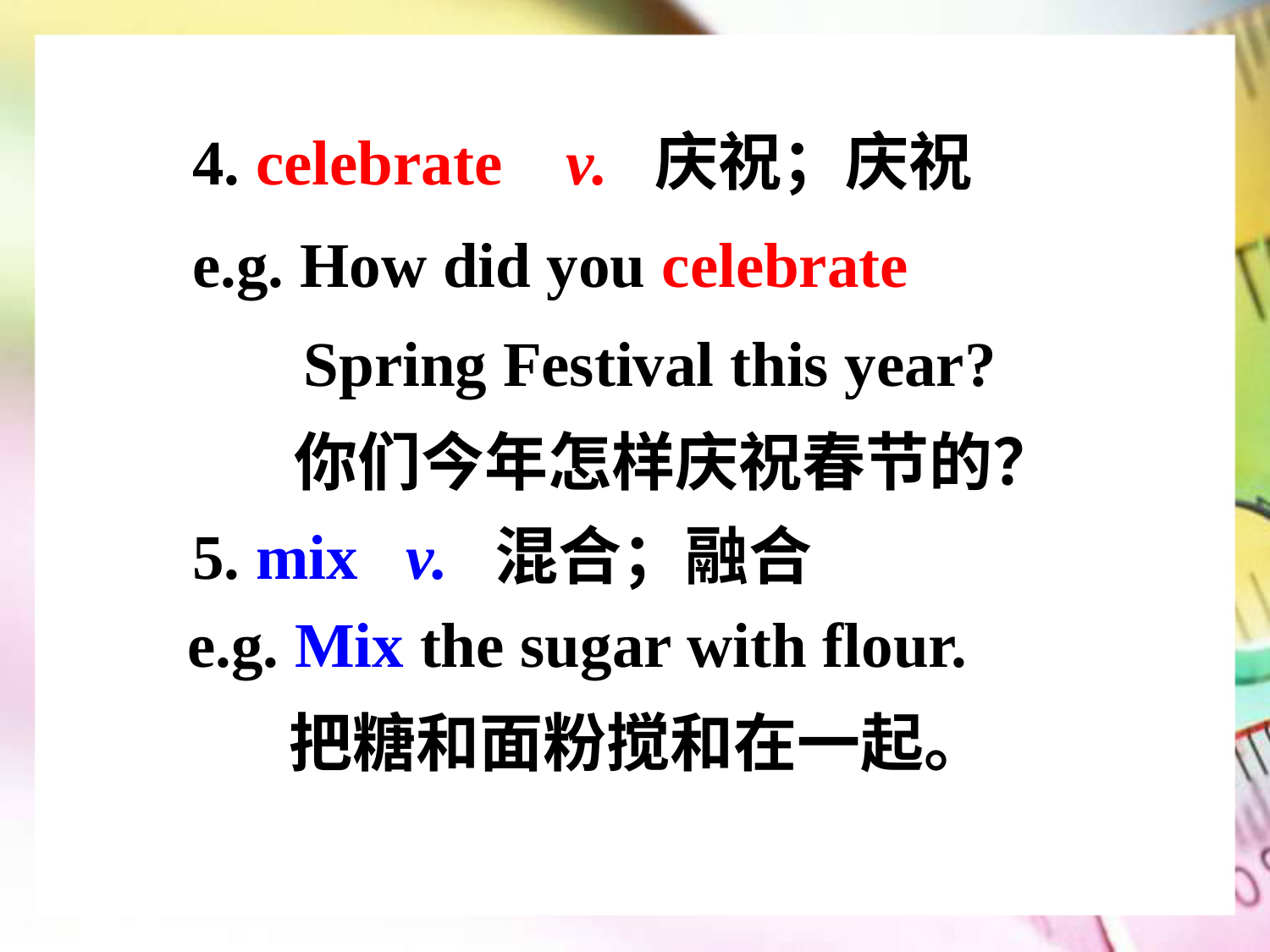

4. celebrate    v.  庆祝；庆祝
e.g. How did you celebrate
       Spring Festival this year?
      你们今年怎样庆祝春节的？
5. mix   v.  混合；融合
e.g. Mix the sugar with flour.
      把糖和面粉搅和在一起。